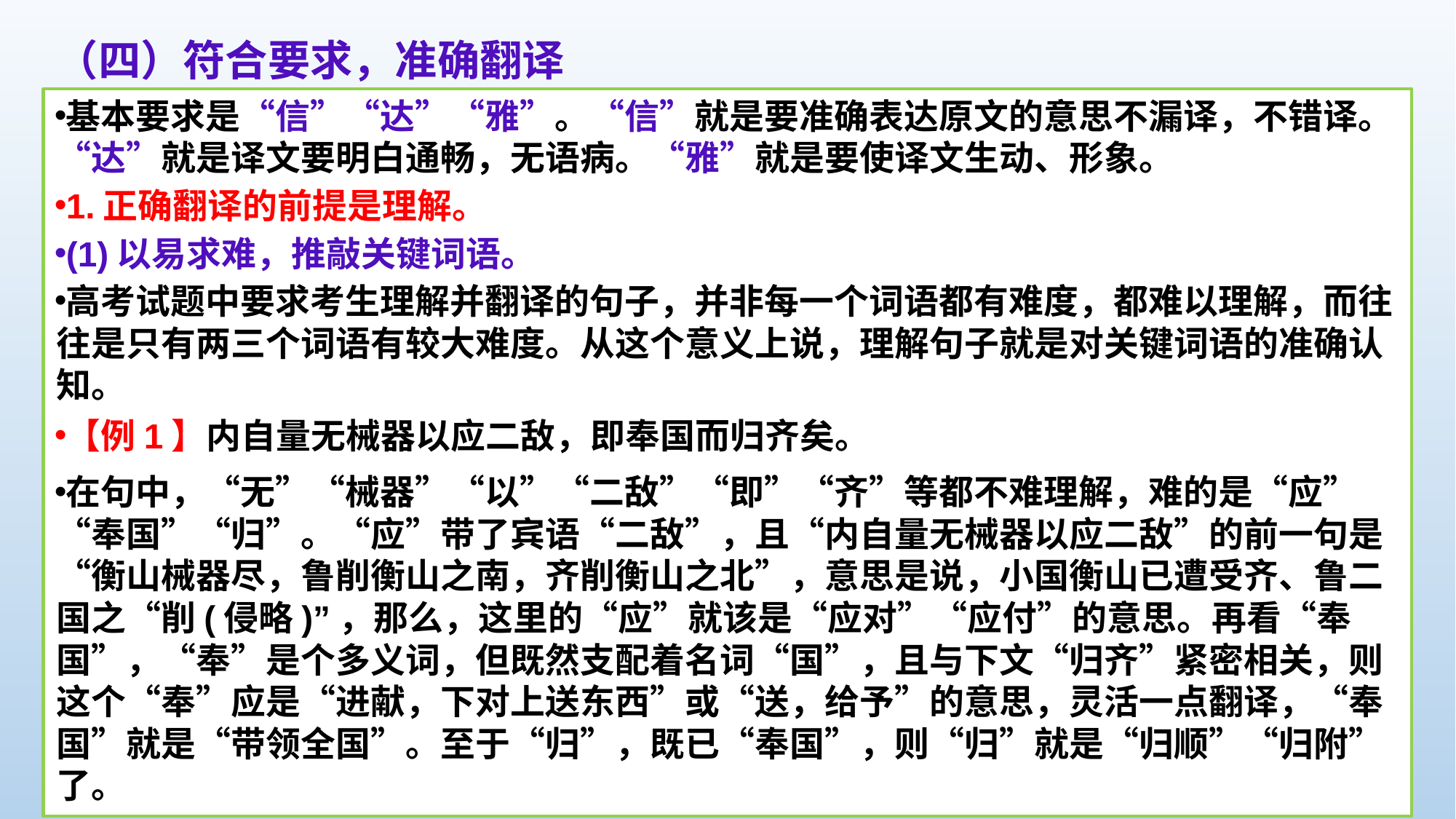

（四）符合要求，准确翻译
基本要求是“信”“达”“雅”。“信”就是要准确表达原文的意思不漏译，不错译。“达”就是译文要明白通畅，无语病。“雅”就是要使译文生动、形象。
1.正确翻译的前提是理解。
(1)以易求难，推敲关键词语。
高考试题中要求考生理解并翻译的句子，并非每一个词语都有难度，都难以理解，而往往是只有两三个词语有较大难度。从这个意义上说，理解句子就是对关键词语的准确认知。
【例1】内自量无械器以应二敌，即奉国而归齐矣。
在句中，“无”“械器”“以”“二敌”“即”“齐”等都不难理解，难的是“应”“奉国”“归”。“应”带了宾语“二敌”，且“内自量无械器以应二敌”的前一句是“衡山械器尽，鲁削衡山之南，齐削衡山之北”，意思是说，小国衡山已遭受齐、鲁二国之“削(侵略)”，那么，这里的“应”就该是“应对”“应付”的意思。再看“奉国”，“奉”是个多义词，但既然支配着名词“国”，且与下文“归齐”紧密相关，则这个“奉”应是“进献，下对上送东西”或“送，给予”的意思，灵活一点翻译，“奉国”就是“带领全国”。至于“归”，既已“奉国”，则“归”就是“归顺”“归附”了。